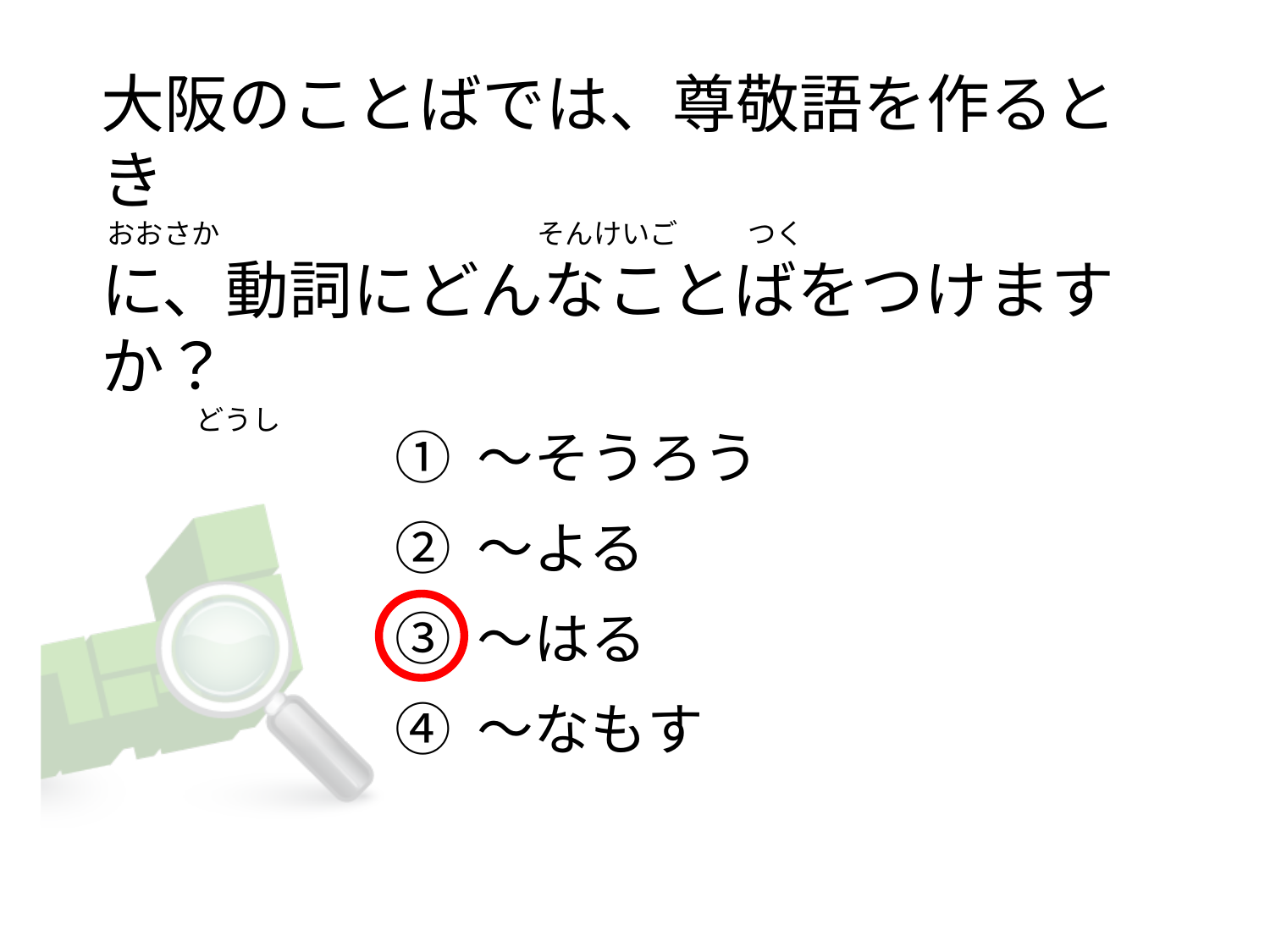

# 大阪のことばでは、尊敬語を作るとき  おおさか                                                  そんけいご           つく  に、動詞にどんなことばをつけますか？                どうし
① ～そうろう
② ～よる
③ ～はる
④ ～なもす